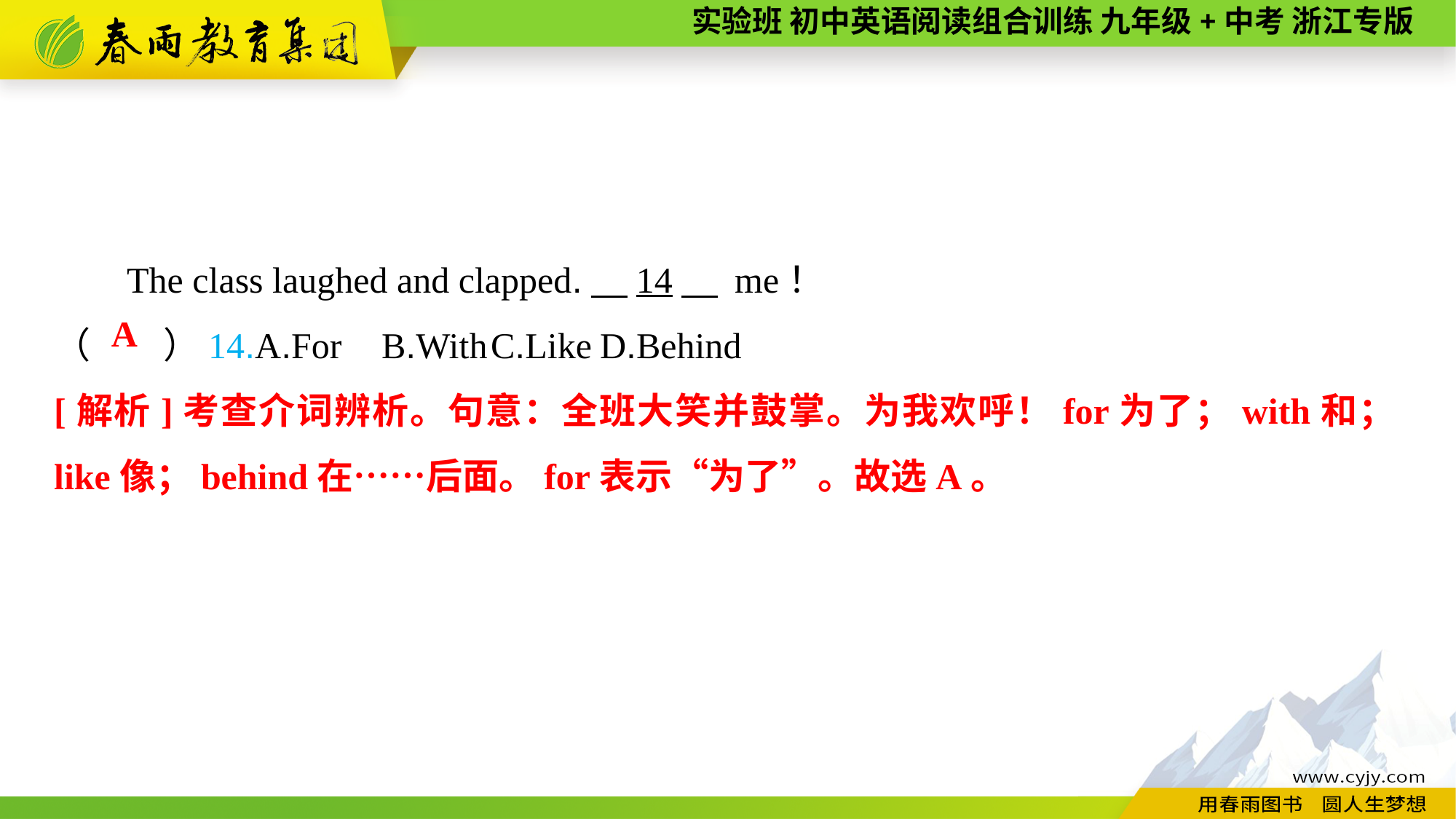

The class laughed and clapped.　14　 me！
（　　）14.A.For	B.With	C.Like	D.Behind
A
[解析]考查介词辨析。句意：全班大笑并鼓掌。为我欢呼！for为了；with和；like像；behind在……后面。for表示“为了”。故选A。